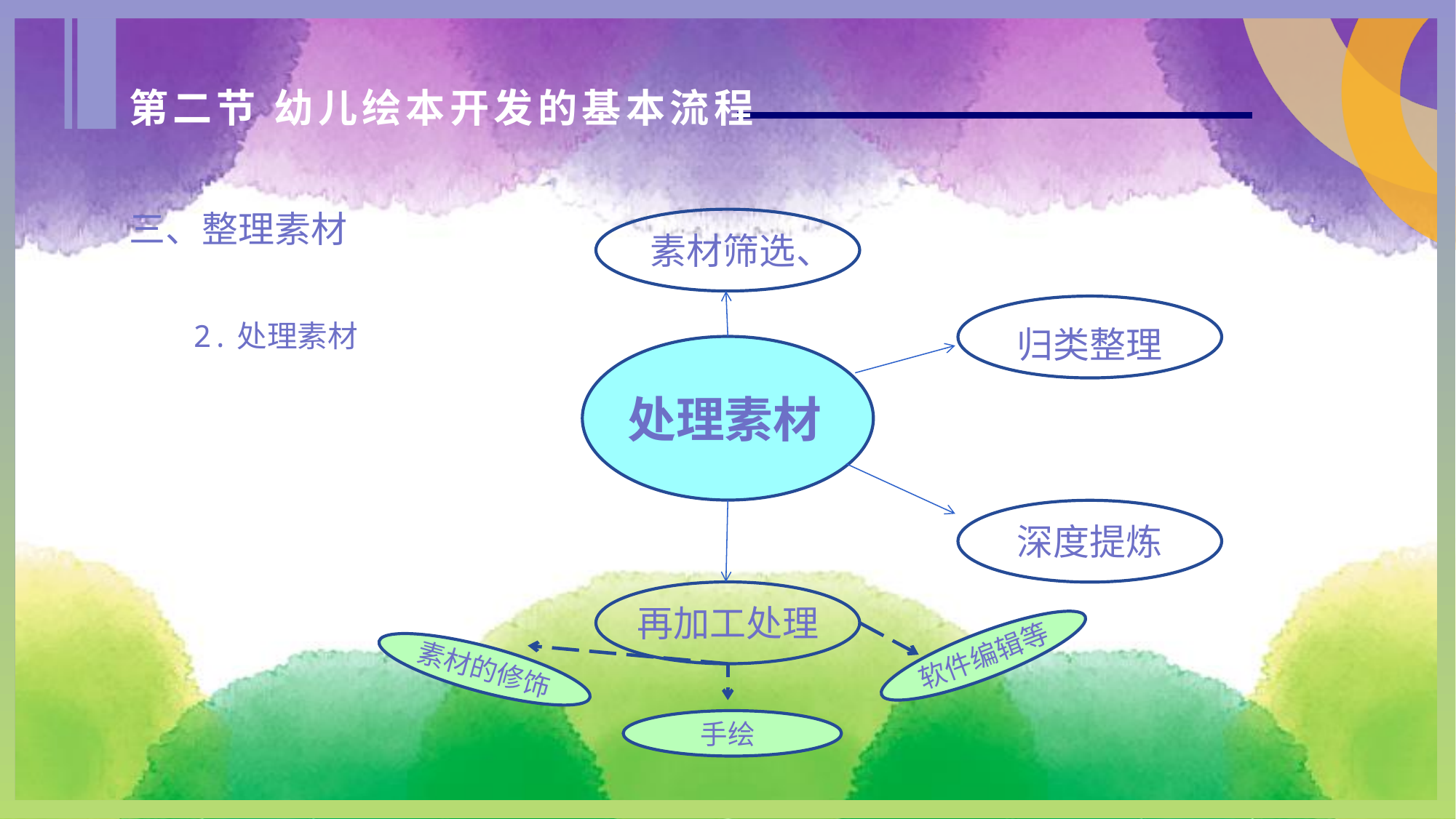

第二节 幼儿绘本开发的基本流程
三、整理素材

素材筛选、

归类整理
   2.处理素材

处理素材

深度提炼

再加工处理

素材的修饰

软件编辑等

手绘